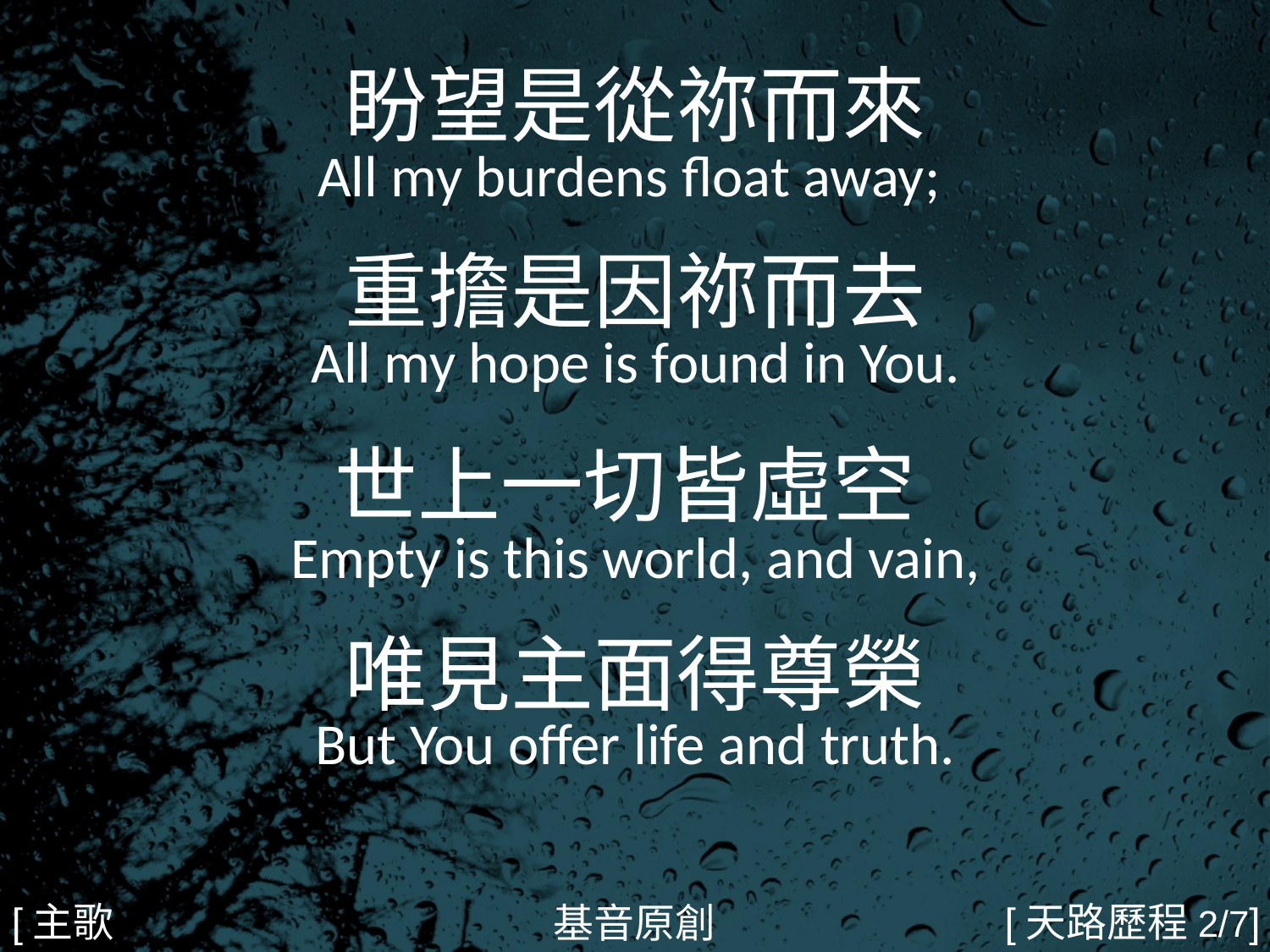

盼望是從祢而來
All my burdens float away;

重擔是因祢而去
All my hope is found in You.

世上一切皆虛空
Empty is this world, and vain,

唯見主面得尊榮
But You offer life and truth.
#

[主歌1b]
[天路歷程2/7]
基音原創